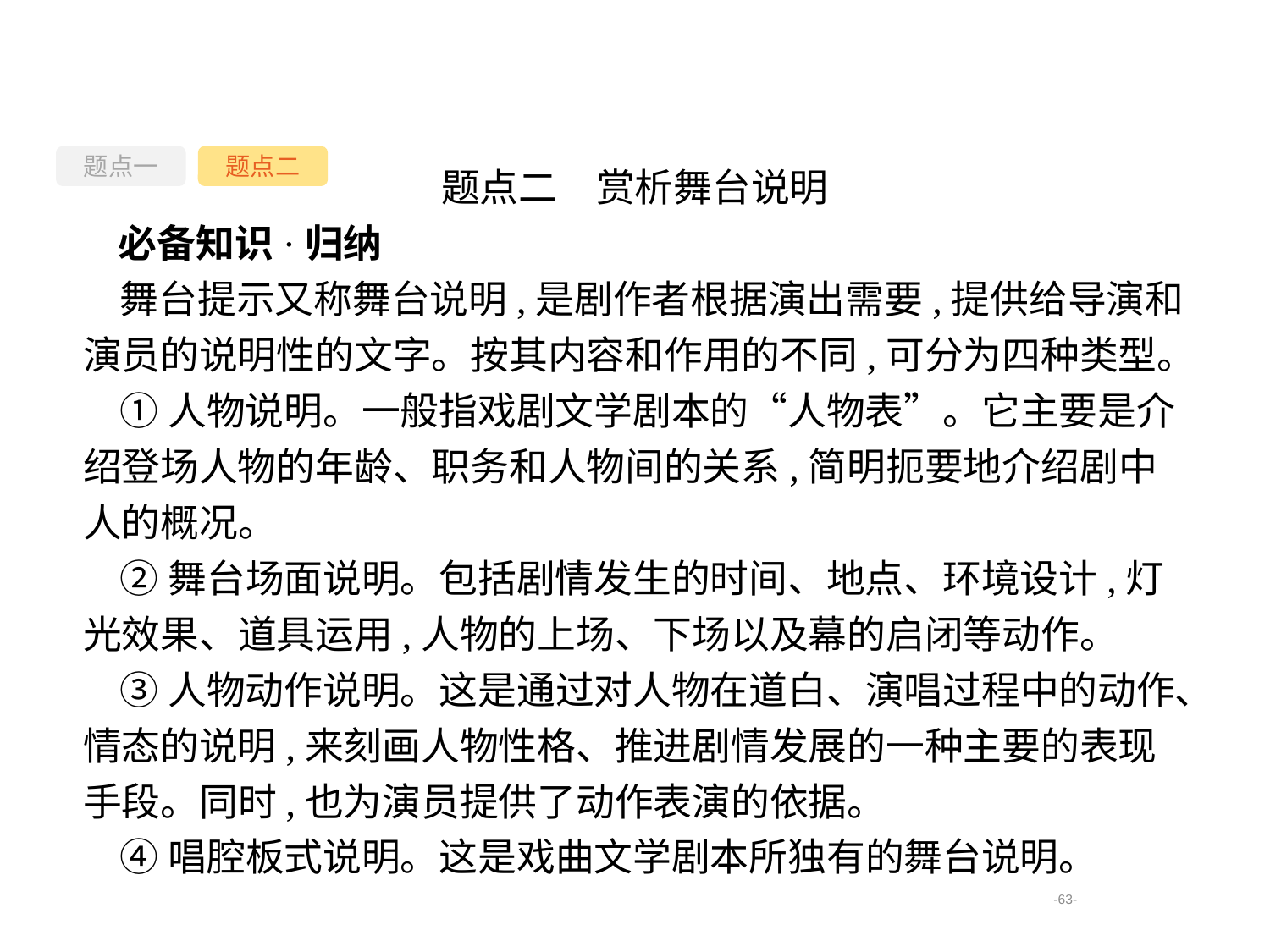

题点一
题点二
题点二　赏析舞台说明
必备知识·归纳
舞台提示又称舞台说明,是剧作者根据演出需要,提供给导演和演员的说明性的文字。按其内容和作用的不同,可分为四种类型。
①人物说明。一般指戏剧文学剧本的“人物表”。它主要是介绍登场人物的年龄、职务和人物间的关系,简明扼要地介绍剧中人的概况。
②舞台场面说明。包括剧情发生的时间、地点、环境设计,灯光效果、道具运用,人物的上场、下场以及幕的启闭等动作。
③人物动作说明。这是通过对人物在道白、演唱过程中的动作、情态的说明,来刻画人物性格、推进剧情发展的一种主要的表现手段。同时,也为演员提供了动作表演的依据。
④唱腔板式说明。这是戏曲文学剧本所独有的舞台说明。
-63-